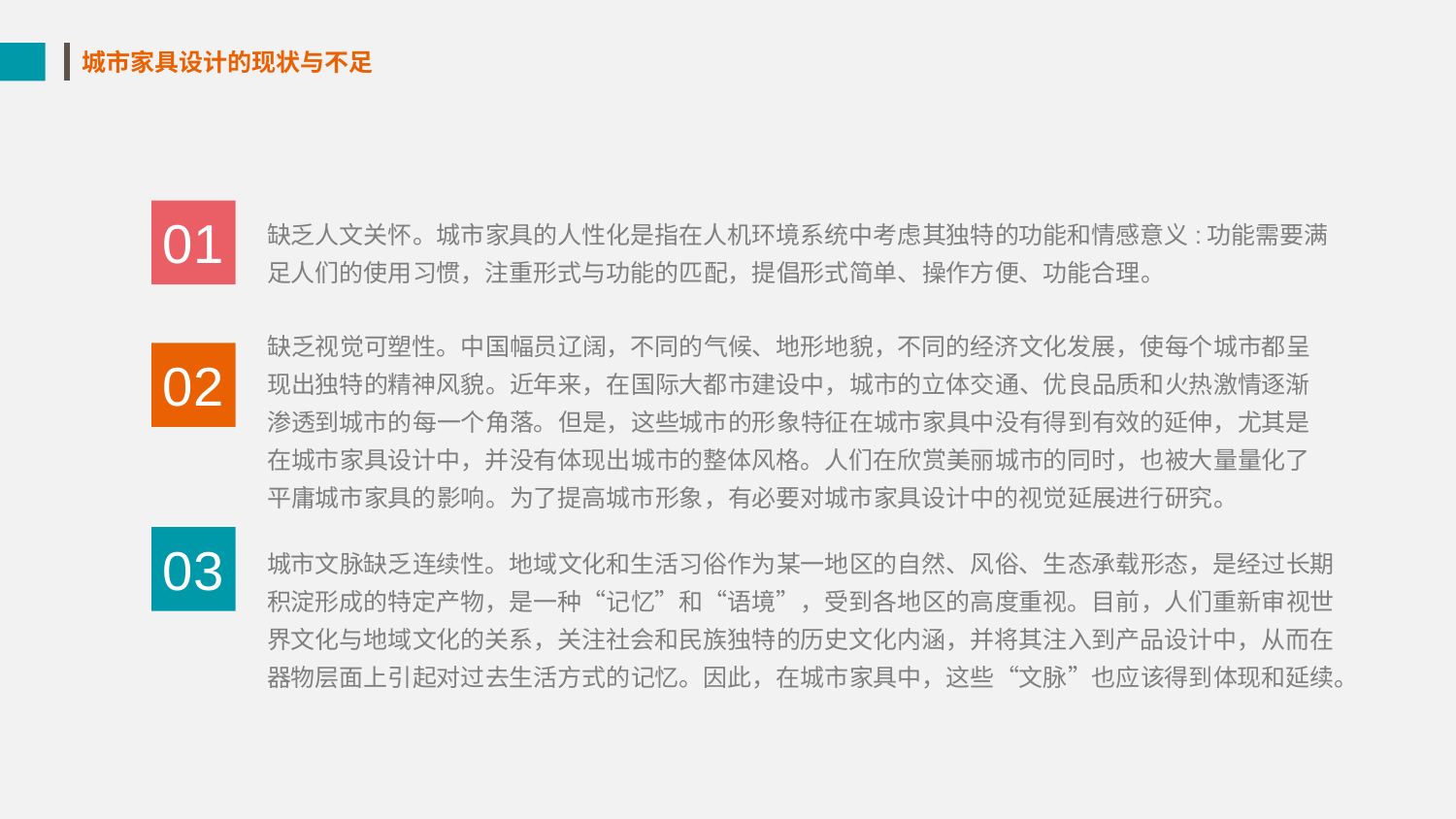

城市家具设计的现状与不足

01
缺乏人文关怀。城市家具的人性化是指在人机环境系统中考虑其独特的功能和情感意义:功能需要满足人们的使用习惯，注重形式与功能的匹配，提倡形式简单、操作方便、功能合理。
缺乏视觉可塑性。中国幅员辽阔，不同的气候、地形地貌，不同的经济文化发展，使每个城市都呈现出独特的精神风貌。近年来，在国际大都市建设中，城市的立体交通、优良品质和火热激情逐渐渗透到城市的每一个角落。但是，这些城市的形象特征在城市家具中没有得到有效的延伸，尤其是在城市家具设计中，并没有体现出城市的整体风格。人们在欣赏美丽城市的同时，也被大量量化了平庸城市家具的影响。为了提高城市形象，有必要对城市家具设计中的视觉延展进行研究。

02

03
城市文脉缺乏连续性。地域文化和生活习俗作为某一地区的自然、风俗、生态承载形态，是经过长期积淀形成的特定产物，是一种“记忆”和“语境”，受到各地区的高度重视。目前，人们重新审视世界文化与地域文化的关系，关注社会和民族独特的历史文化内涵，并将其注入到产品设计中，从而在器物层面上引起对过去生活方式的记忆。因此，在城市家具中，这些“文脉”也应该得到体现和延续。